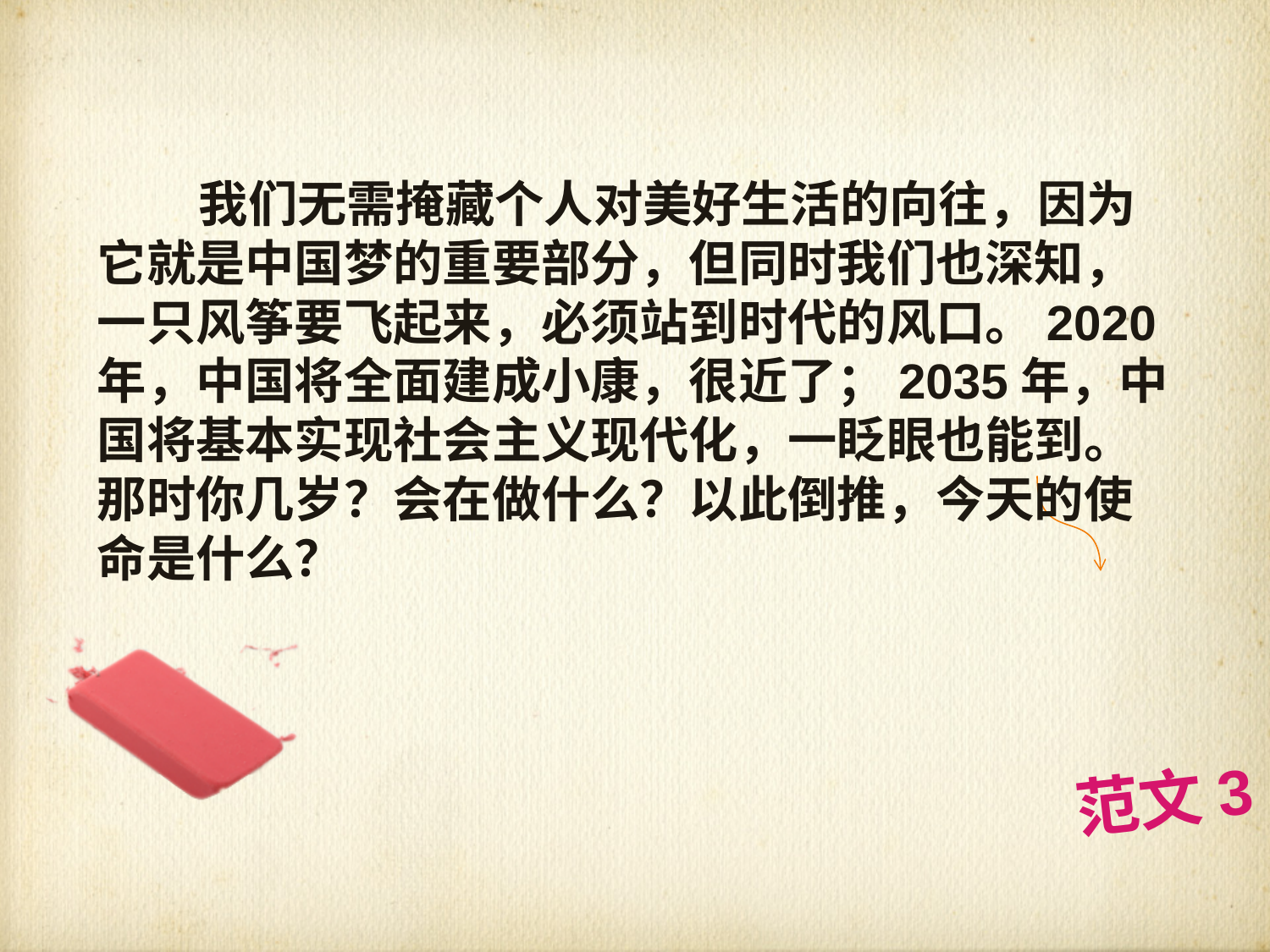

我们无需掩藏个人对美好生活的向往，因为它就是中国梦的重要部分，但同时我们也深知，一只风筝要飞起来，必须站到时代的风口。2020年，中国将全面建成小康，很近了；2035年，中国将基本实现社会主义现代化，一眨眼也能到。    那时你几岁？会在做什么？以此倒推，今天的使命是什么？
范文3